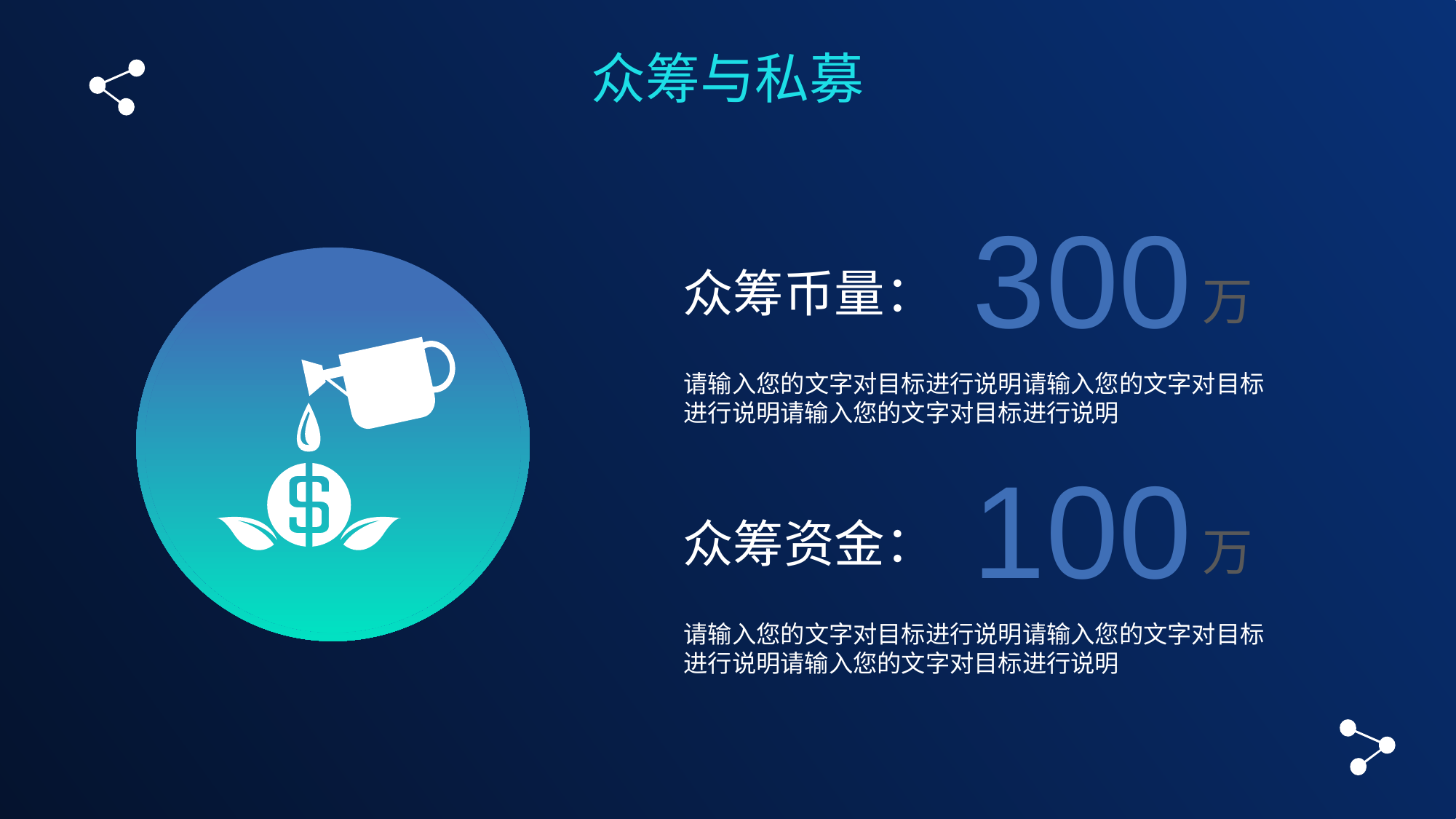

众筹与私募

300

众筹币量：
万

请输入您的文字对目标进行说明请输入您的文字对目标进行说明请输入您的文字对目标进行说明

100
众筹资金：
万
请输入您的文字对目标进行说明请输入您的文字对目标进行说明请输入您的文字对目标进行说明